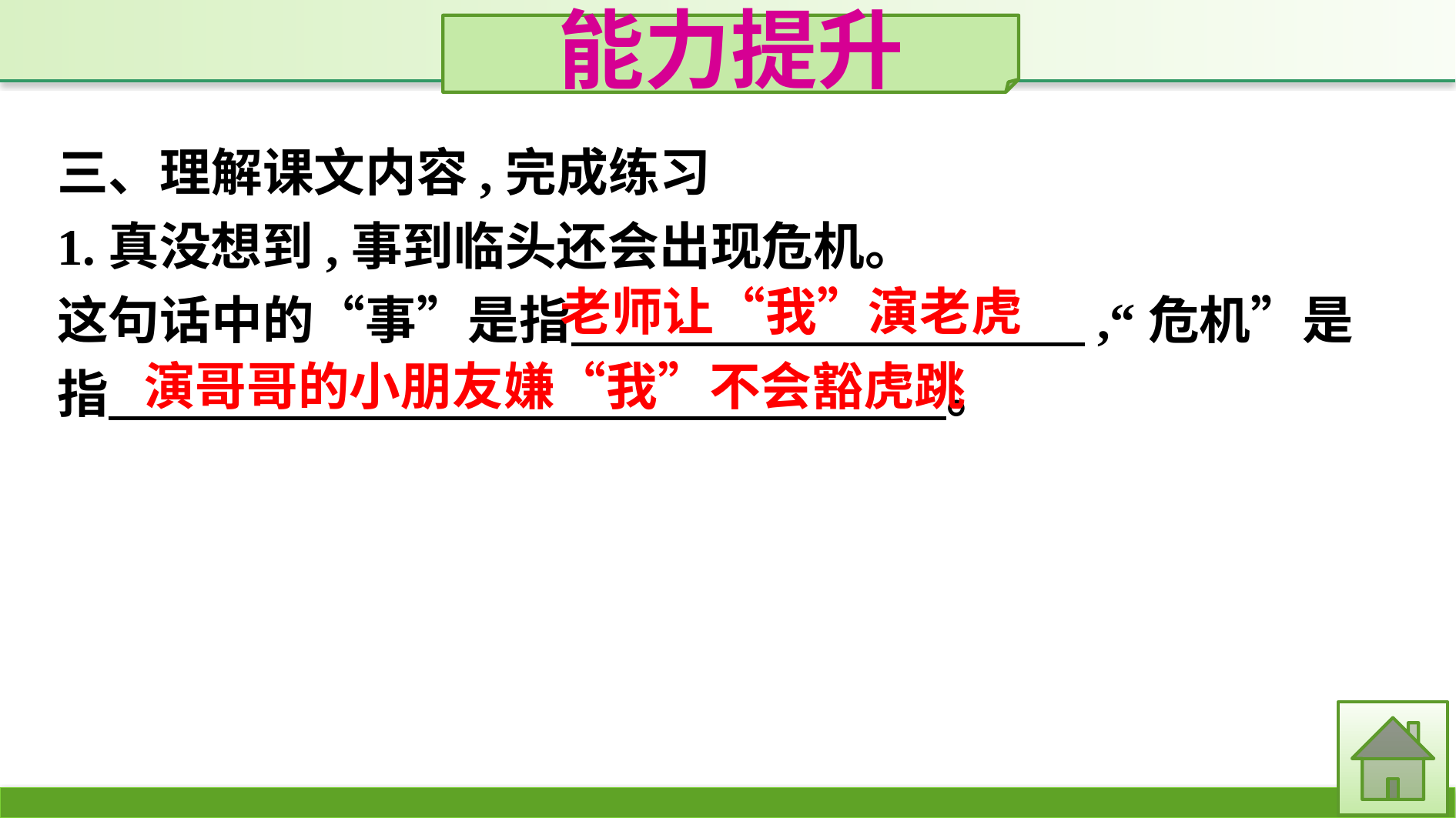

能力提升
三、理解课文内容,完成练习
1.真没想到,事到临头还会出现危机。
这句话中的“事”是指　　　　　　　　　　,“危机”是指　                                                                   。
老师让“我”演老虎
演哥哥的小朋友嫌“我”不会豁虎跳